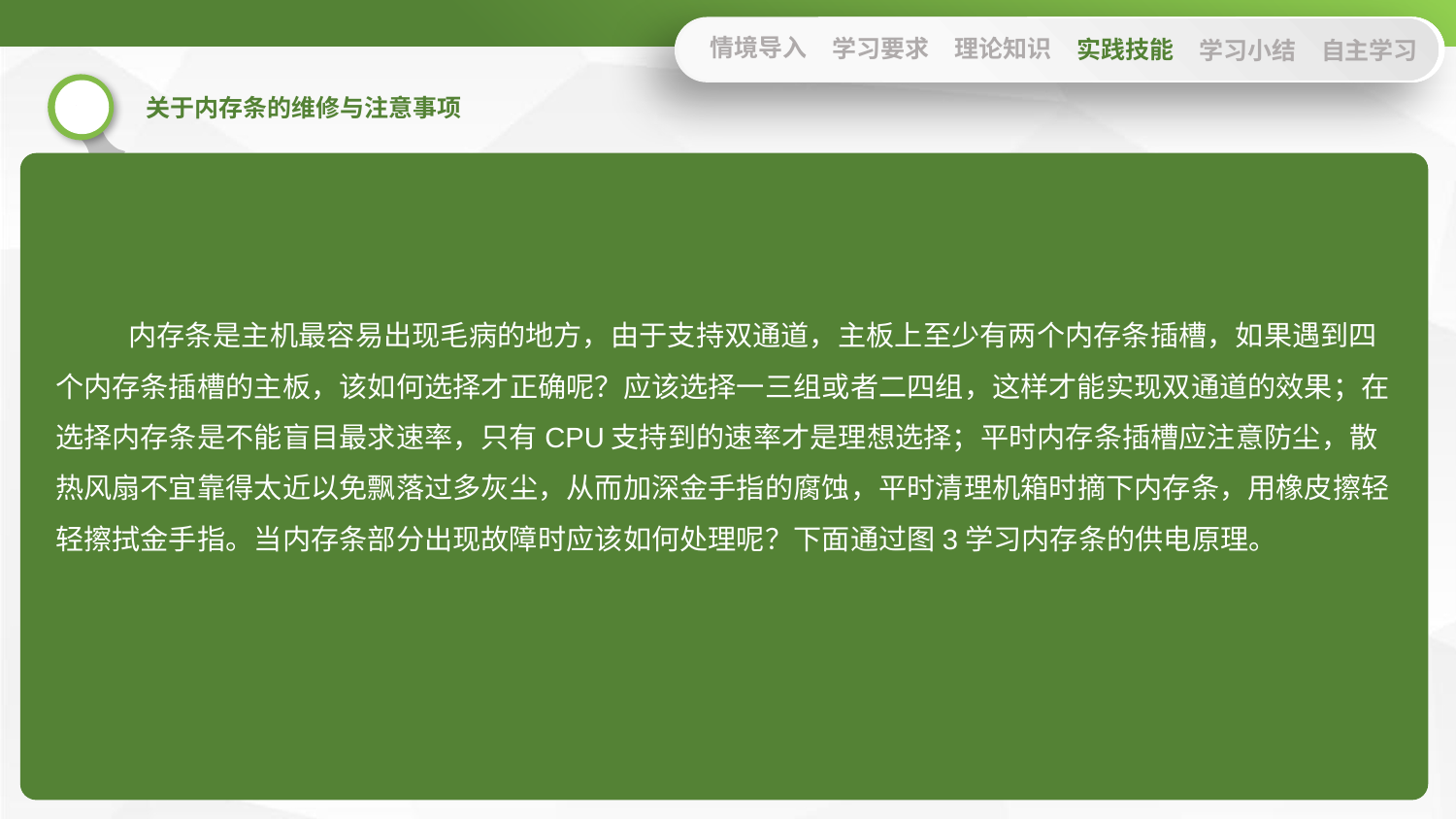

情境导入
学习要求
理论知识
实践技能
学习小结
自主学习
内存条是主机最容易出现毛病的地方，由于支持双通道，主板上至少有两个内存条插槽，如果遇到四个内存条插槽的主板，该如何选择才正确呢？应该选择一三组或者二四组，这样才能实现双通道的效果；在选择内存条是不能盲目最求速率，只有CPU支持到的速率才是理想选择；平时内存条插槽应注意防尘，散热风扇不宜靠得太近以免飘落过多灰尘，从而加深金手指的腐蚀，平时清理机箱时摘下内存条，用橡皮擦轻轻擦拭金手指。当内存条部分出现故障时应该如何处理呢？下面通过图3学习内存条的供电原理。